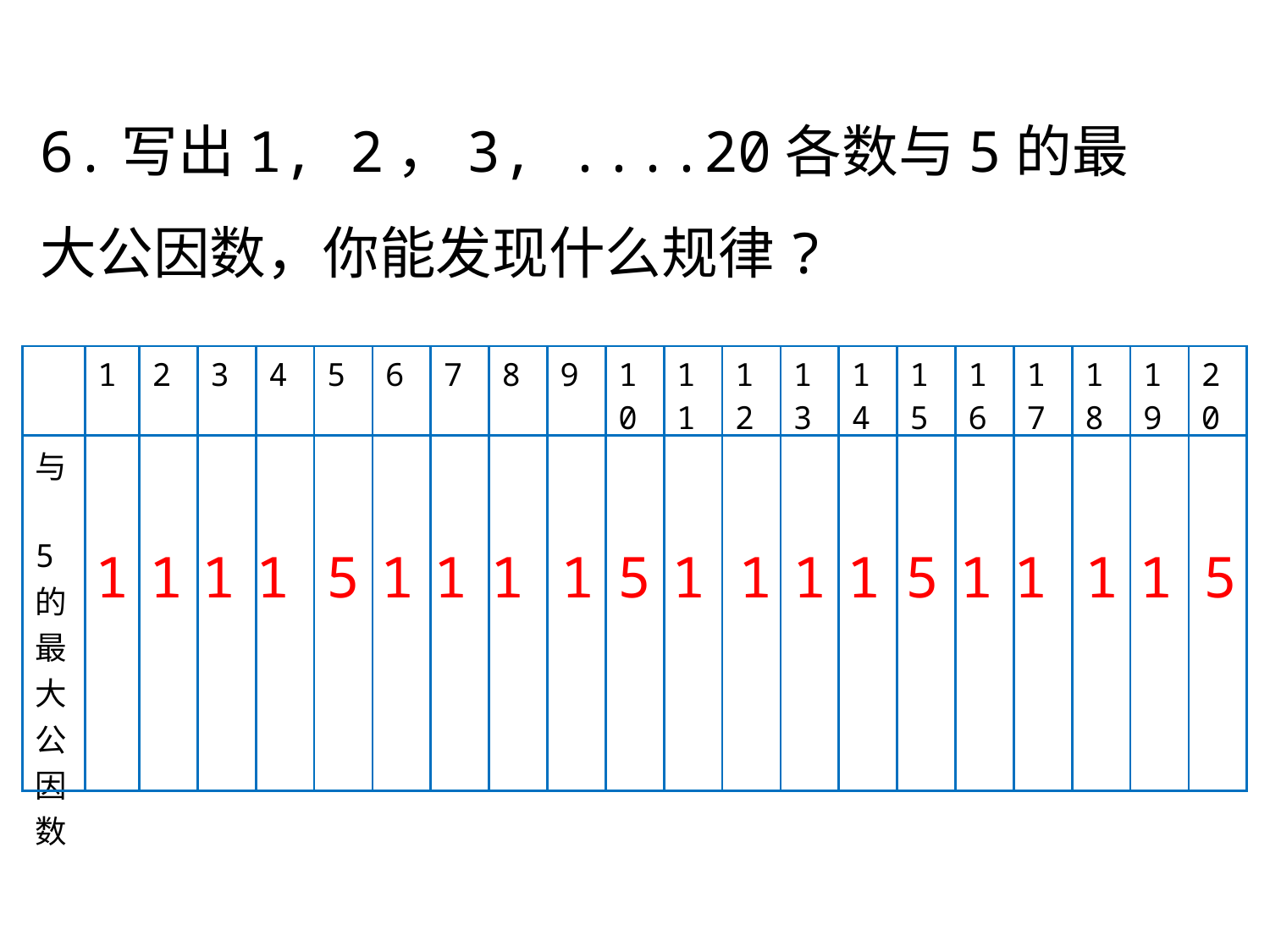

6.写出1, 2，3, ....20各数与5的最大公因数，你能发现什么规律?
|  | 1 | 2 | 3 | 4 | 5 | 6 | 7 | 8 | 9 | 10 | 11 | 12 | 13 | 14 | 15 | 16 | 17 | 18 | 19 | 20 |
| --- | --- | --- | --- | --- | --- | --- | --- | --- | --- | --- | --- | --- | --- | --- | --- | --- | --- | --- | --- | --- |
| 与 5的最大公因数 |  |  |  |  |  |  |  |  |  |  |  |  |  |  |  |  |  |  |  |  |
1
1
1
1
5
1
1
1
1
5
1
1
1
1
5
1
1
1
1
5